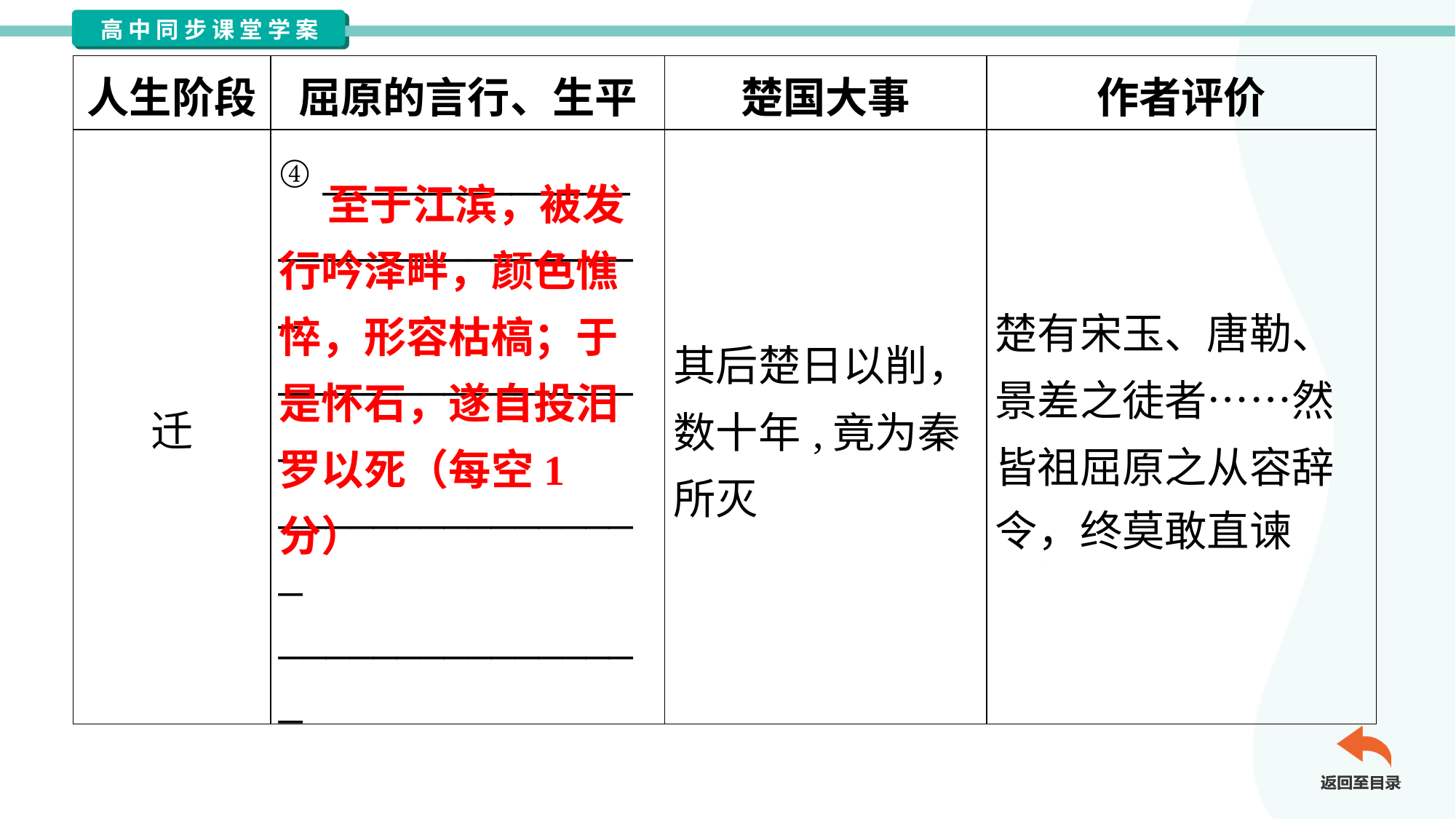

| 人生阶段 | 屈原的言行、生平 | 楚国大事 | 作者评价 |
| --- | --- | --- | --- |
| 迁 | ④ \_\_\_\_\_\_\_\_\_\_\_\_\_ \_\_\_\_\_\_\_\_\_\_\_\_\_\_\_\_ \_\_\_\_\_\_\_\_\_\_\_\_\_\_\_\_ \_\_\_\_\_\_\_\_\_\_\_\_\_\_\_\_ \_\_\_\_\_\_\_\_\_\_\_\_\_\_\_\_ | 其后楚日以削， 数十年,竟为秦所灭 | 楚有宋玉、唐勒、 景差之徒者……然 皆祖屈原之从容辞 令，终莫敢直谏 |
    至于江滨，被发行吟泽畔，颜色憔悴，形容枯槁；于是怀石，遂自投汨罗以死（每空1分）